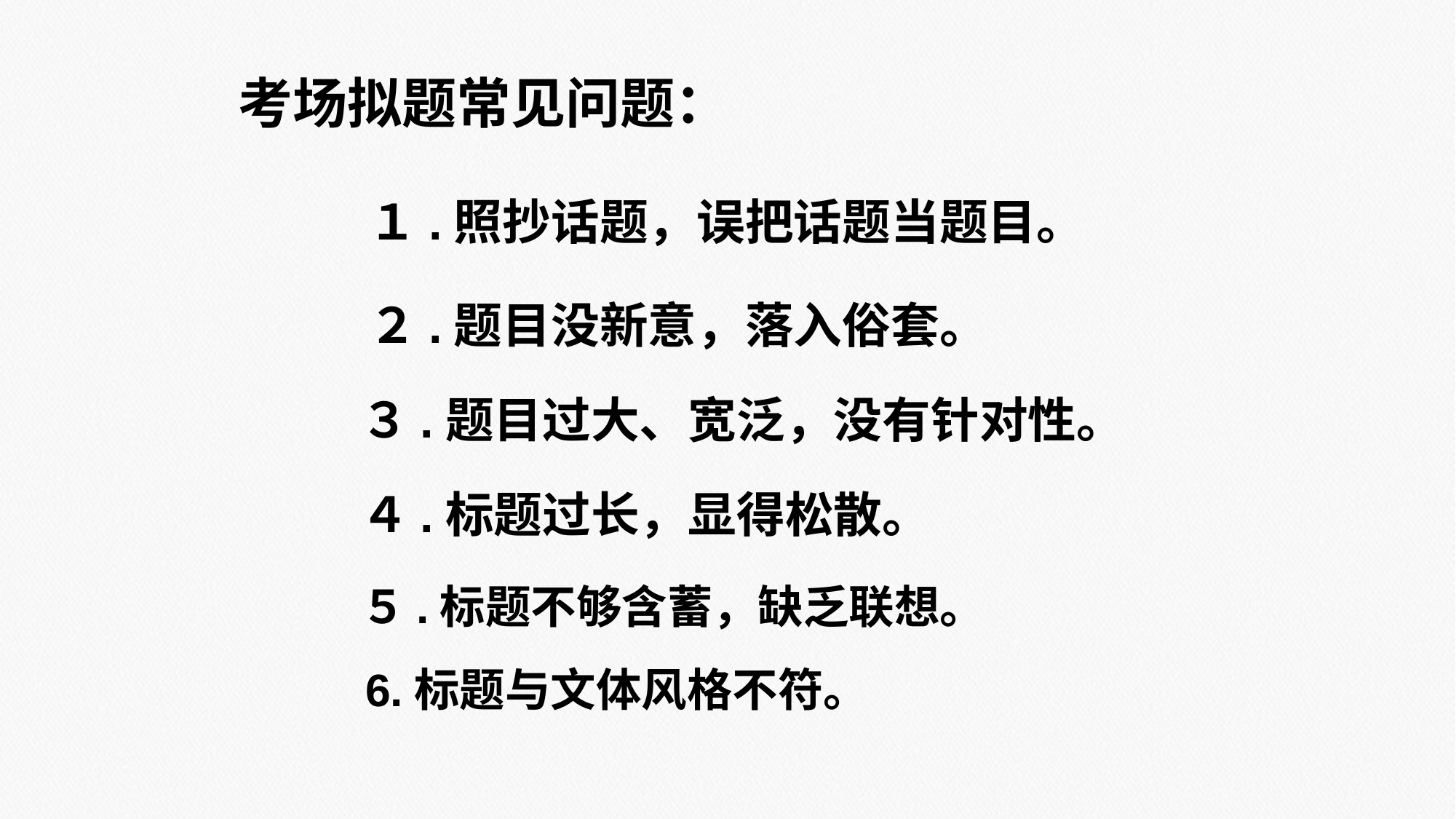

考场拟题常见问题：
１.照抄话题，误把话题当题目。
２.题目没新意，落入俗套。
３.题目过大、宽泛，没有针对性。

４.标题过长，显得松散。
５.标题不够含蓄，缺乏联想。
6.标题与文体风格不符。